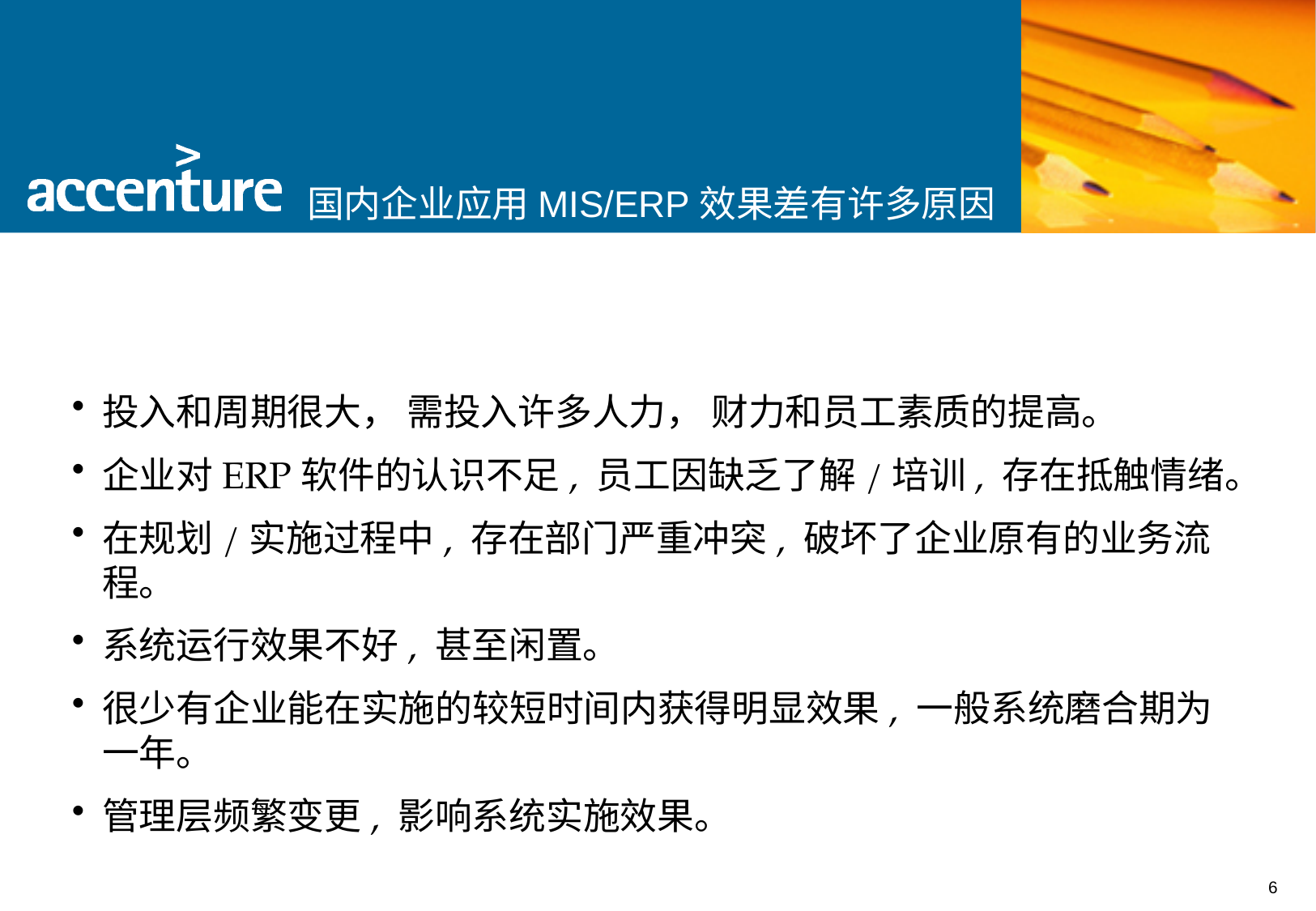

国内企业应用MIS/ERP效果差有许多原因
投入和周期很大， 需投入许多人力， 财力和员工素质的提高。
企业对ERP软件的认识不足, 员工因缺乏了解/培训, 存在抵触情绪。
在规划/实施过程中, 存在部门严重冲突, 破坏了企业原有的业务流程。
系统运行效果不好, 甚至闲置。
很少有企业能在实施的较短时间内获得明显效果, 一般系统磨合期为一年。
管理层频繁变更, 影响系统实施效果。
6